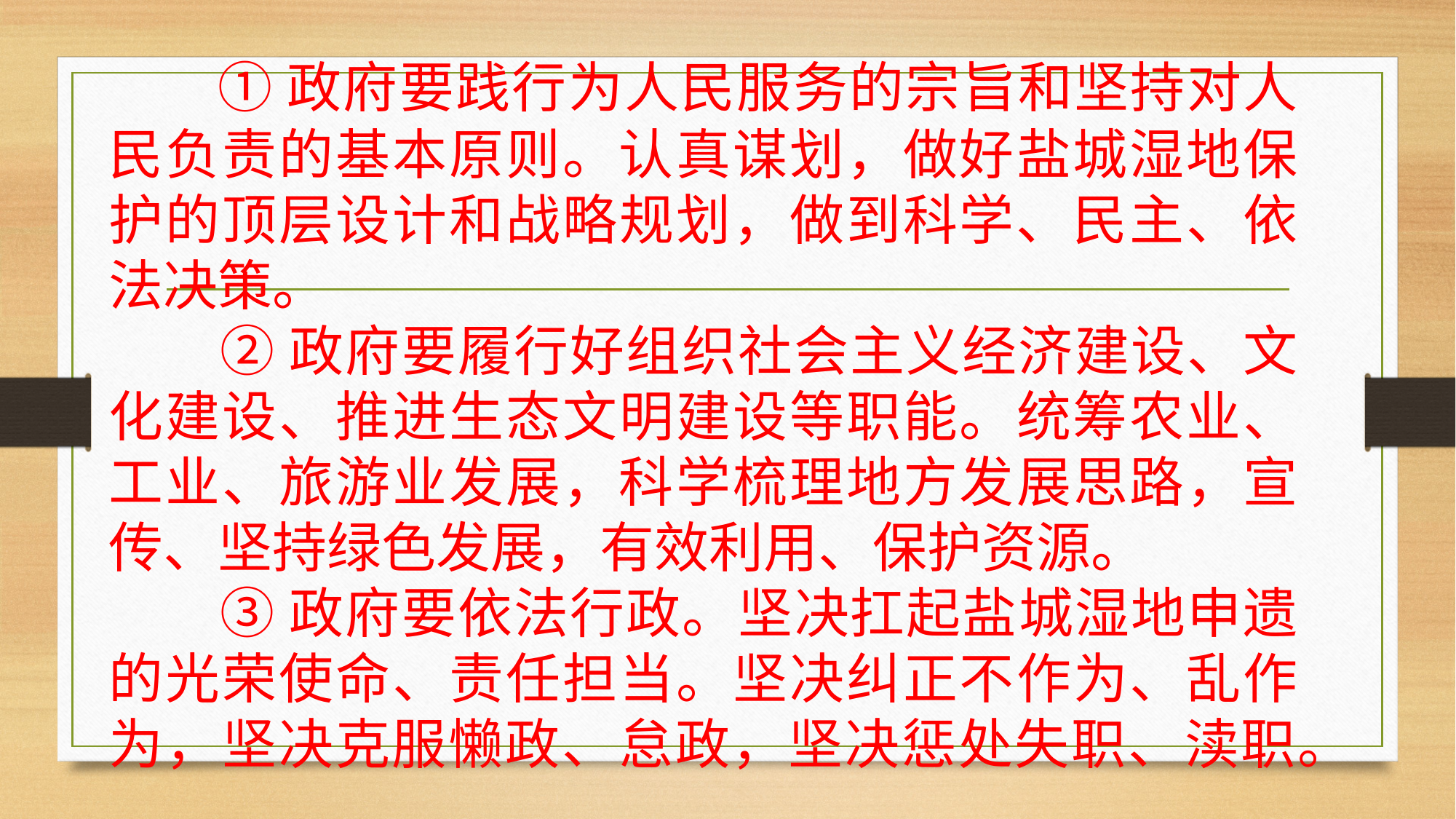

①政府要践行为人民服务的宗旨和坚持对人民负责的基本原则。认真谋划，做好盐城湿地保护的顶层设计和战略规划，做到科学、民主、依法决策。
        ②政府要履行好组织社会主义经济建设、文化建设、推进生态文明建设等职能。统筹农业、工业、旅游业发展，科学梳理地方发展思路，宣传、坚持绿色发展，有效利用、保护资源。
        ③政府要依法行政。坚决扛起盐城湿地申遗的光荣使命、责任担当。坚决纠正不作为、乱作为，坚决克服懒政、怠政，坚决惩处失职、渎职。